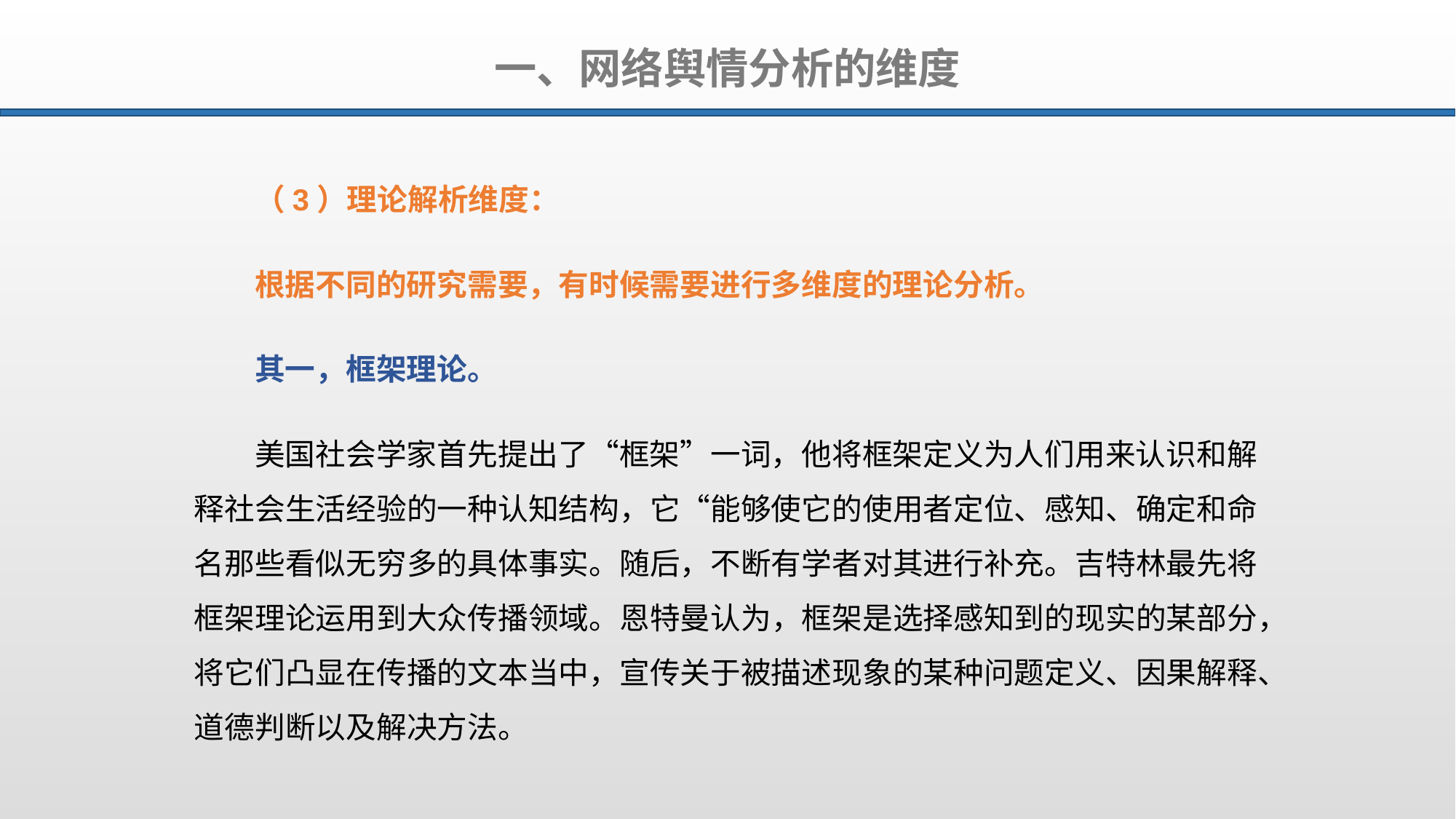

一、网络舆情分析的维度

（3）理论解析维度：
根据不同的研究需要，有时候需要进行多维度的理论分析。
其一，框架理论。
美国社会学家首先提出了“框架”一词，他将框架定义为人们用来认识和解释社会生活经验的一种认知结构，它“能够使它的使用者定位、感知、确定和命名那些看似无穷多的具体事实。随后，不断有学者对其进行补充。吉特林最先将框架理论运用到大众传播领域。恩特曼认为，框架是选择感知到的现实的某部分，将它们凸显在传播的文本当中，宣传关于被描述现象的某种问题定义、因果解释、道德判断以及解决方法。